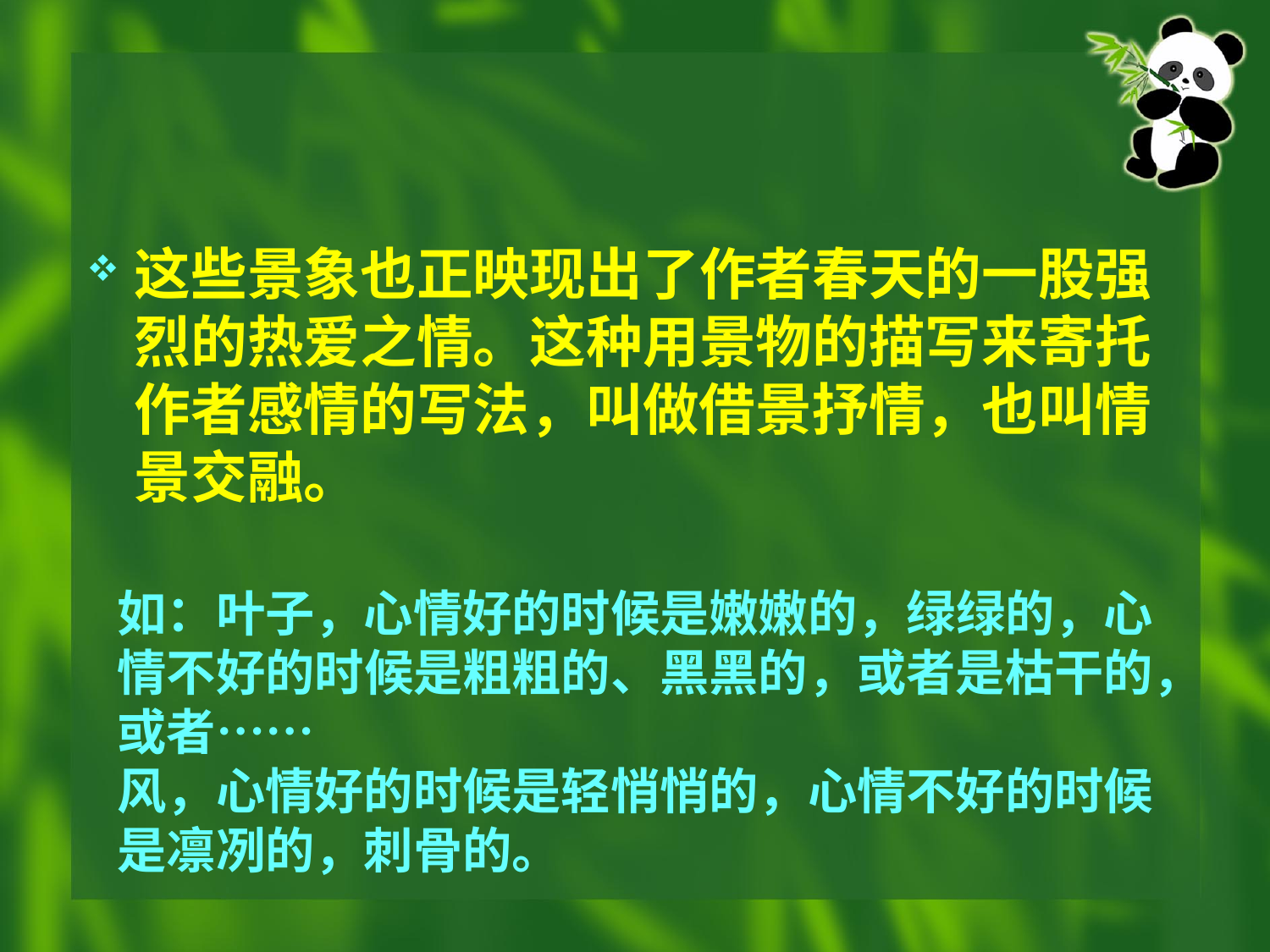

#
这些景象也正映现出了作者春天的一股强烈的热爱之情。这种用景物的描写来寄托作者感情的写法，叫做借景抒情，也叫情景交融。
如：叶子，心情好的时候是嫩嫩的，绿绿的，心情不好的时候是粗粗的、黑黑的，或者是枯干的，或者……
风，心情好的时候是轻悄悄的，心情不好的时候是凛冽的，刺骨的。